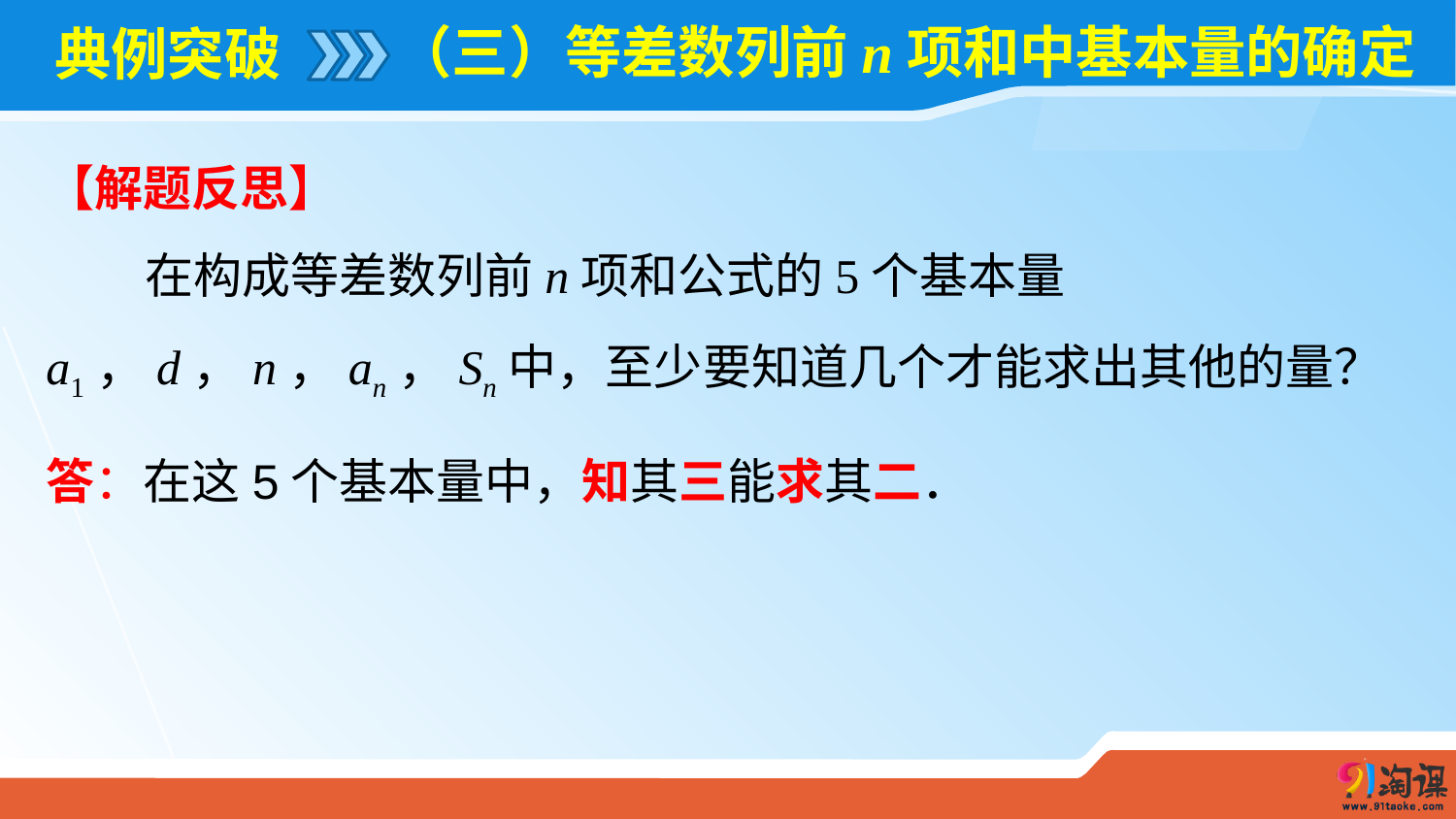

（三）等差数列前n项和中基本量的确定
# 典例突破
【解题反思】
        在构成等差数列前n项和公式的5个基本量a1，d，n，an，Sn中，至少要知道几个才能求出其他的量？
答：在这5个基本量中，知其三能求其二．